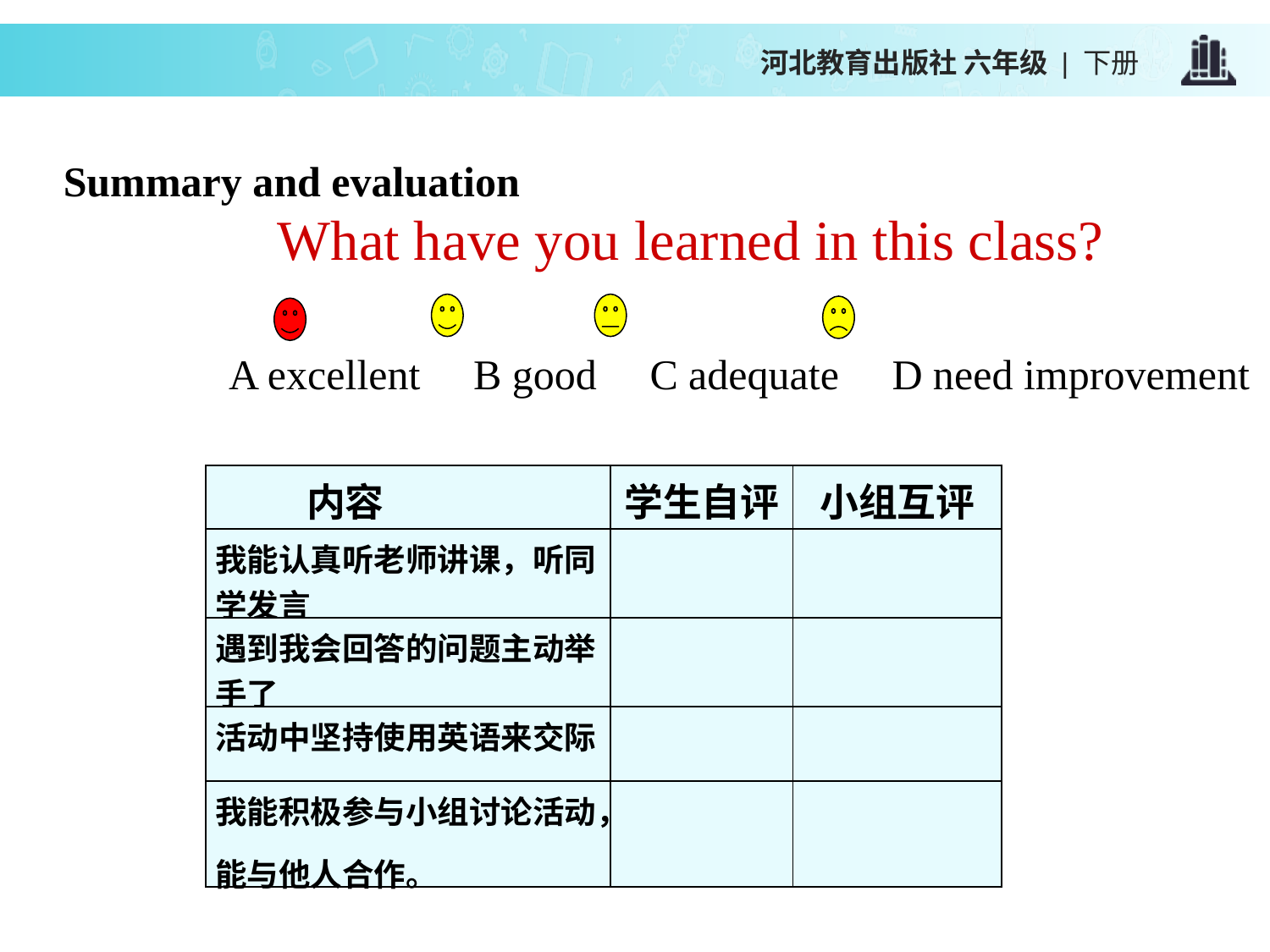

Summary and evaluation
What have you learned in this class?

A excellent     B good     C adequate     D need improvement
| 内容 | 学生自评 | 小组互评 |
| --- | --- | --- |
| 我能认真听老师讲课，听同学发言 |  |  |
| 遇到我会回答的问题主动举手了 |  |  |
| 活动中坚持使用英语来交际 |  |  |
| 我能积极参与小组讨论活动，能与他人合作。 |  |  |